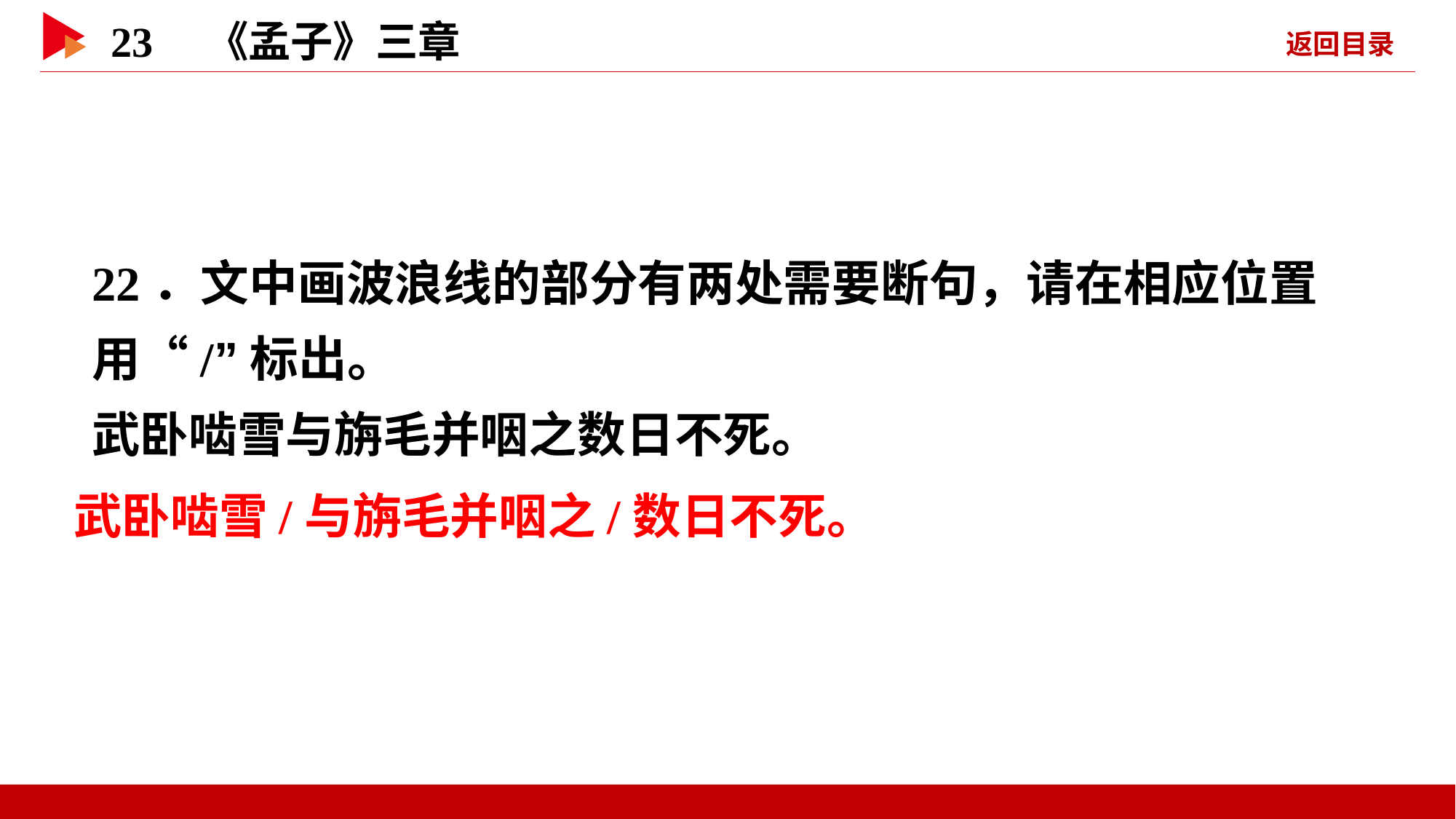

22．文中画波浪线的部分有两处需要断句，请在相应位置用“/”标出。
武卧啮雪与旃毛并咽之数日不死。
武卧啮雪/与旃毛并咽之/数日不死。